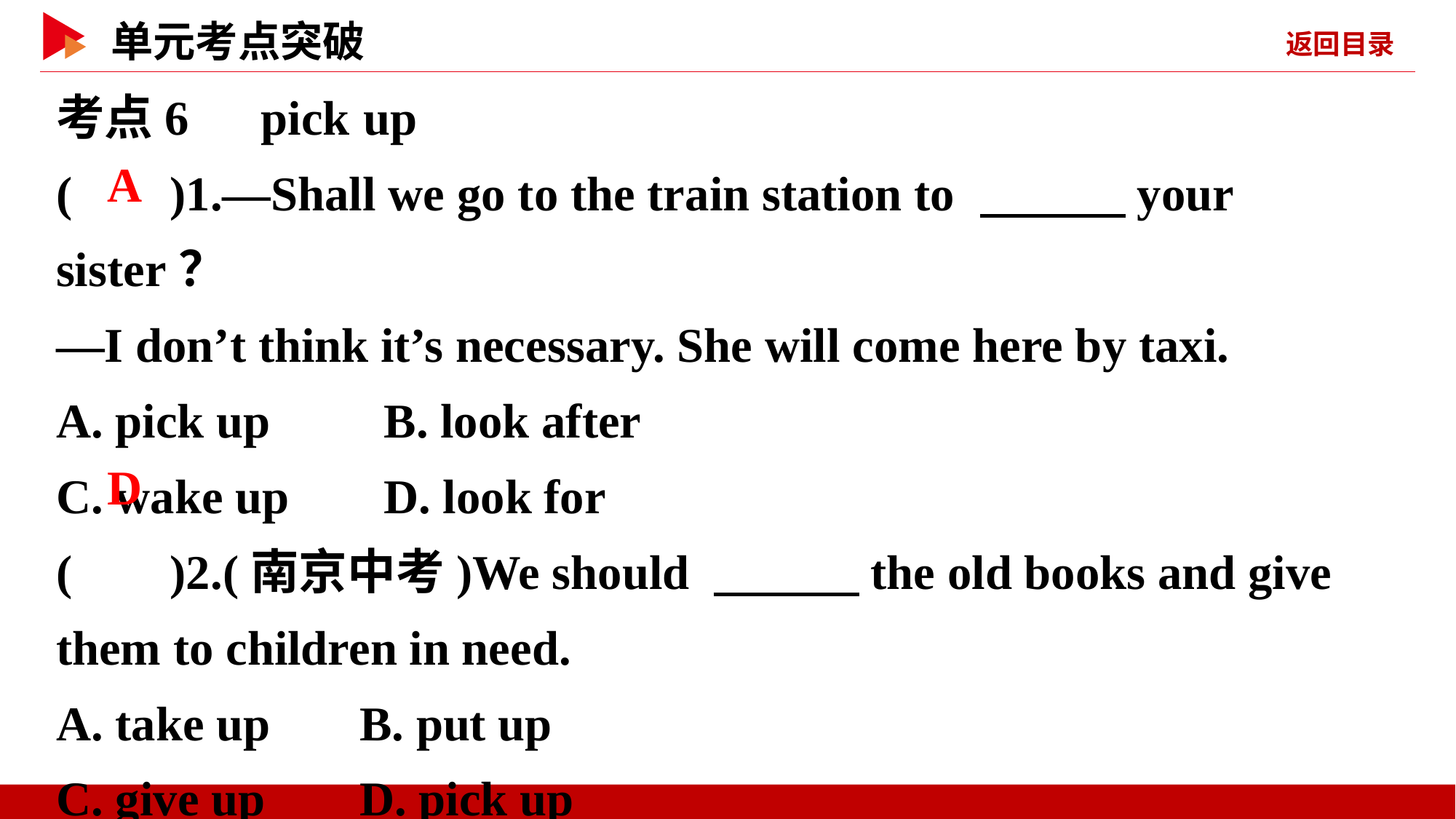

考点6　pick up
(        )1.—Shall we go to the train station to 　　　your sister？
—I don’t think it’s necessary. She will come here by taxi.
A. pick up	         B. look after
C. wake up	D. look for
(        )2.(南京中考)We should 　　　the old books and give them to children in need.
A. take up	       B. put up
C. give up	       D. pick up
   A
   D